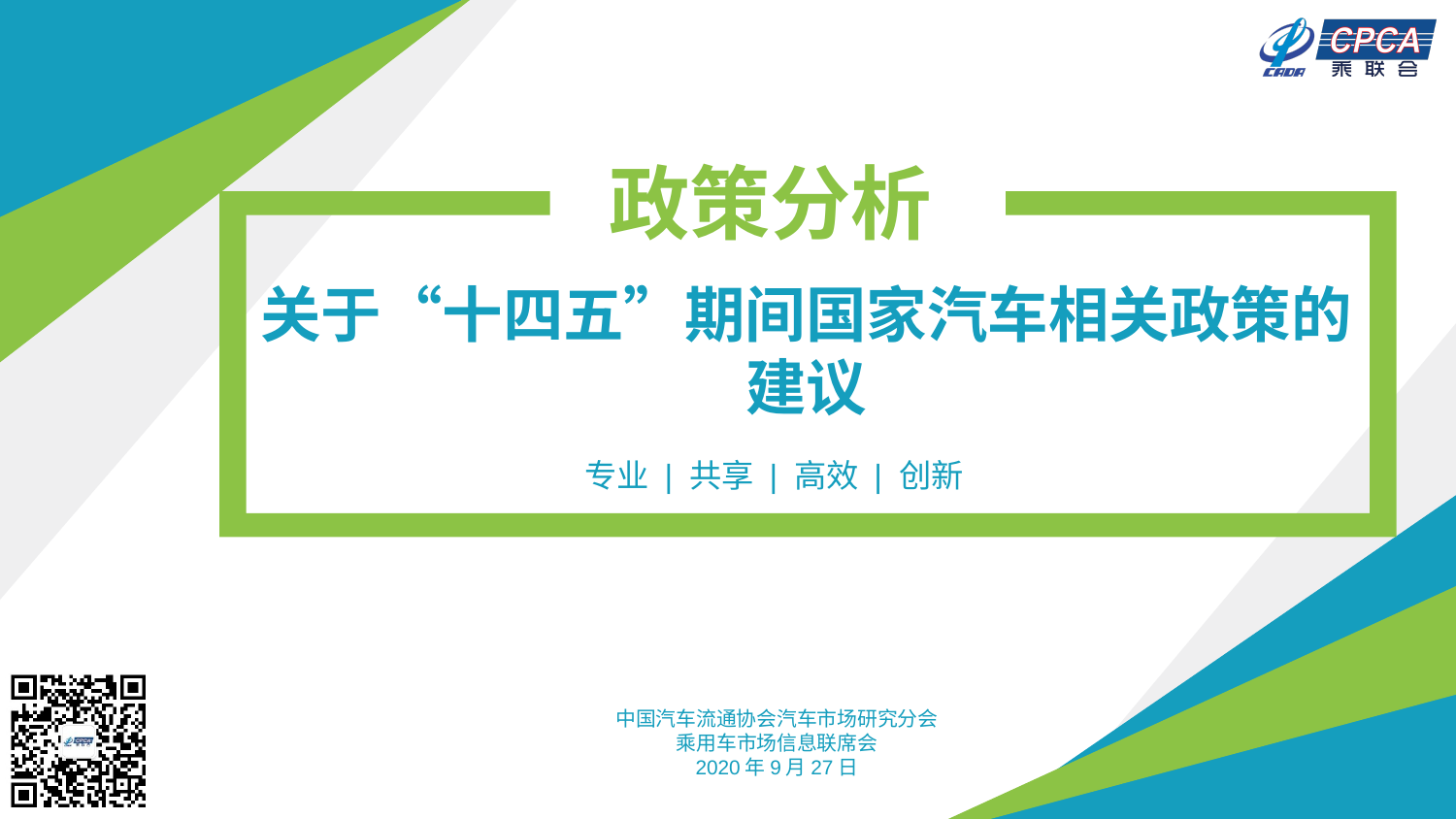

关于“十四五”期间国家汽车相关政策的建议
中国汽车流通协会汽车市场研究分会
乘用车市场信息联席会
2020年9月27日